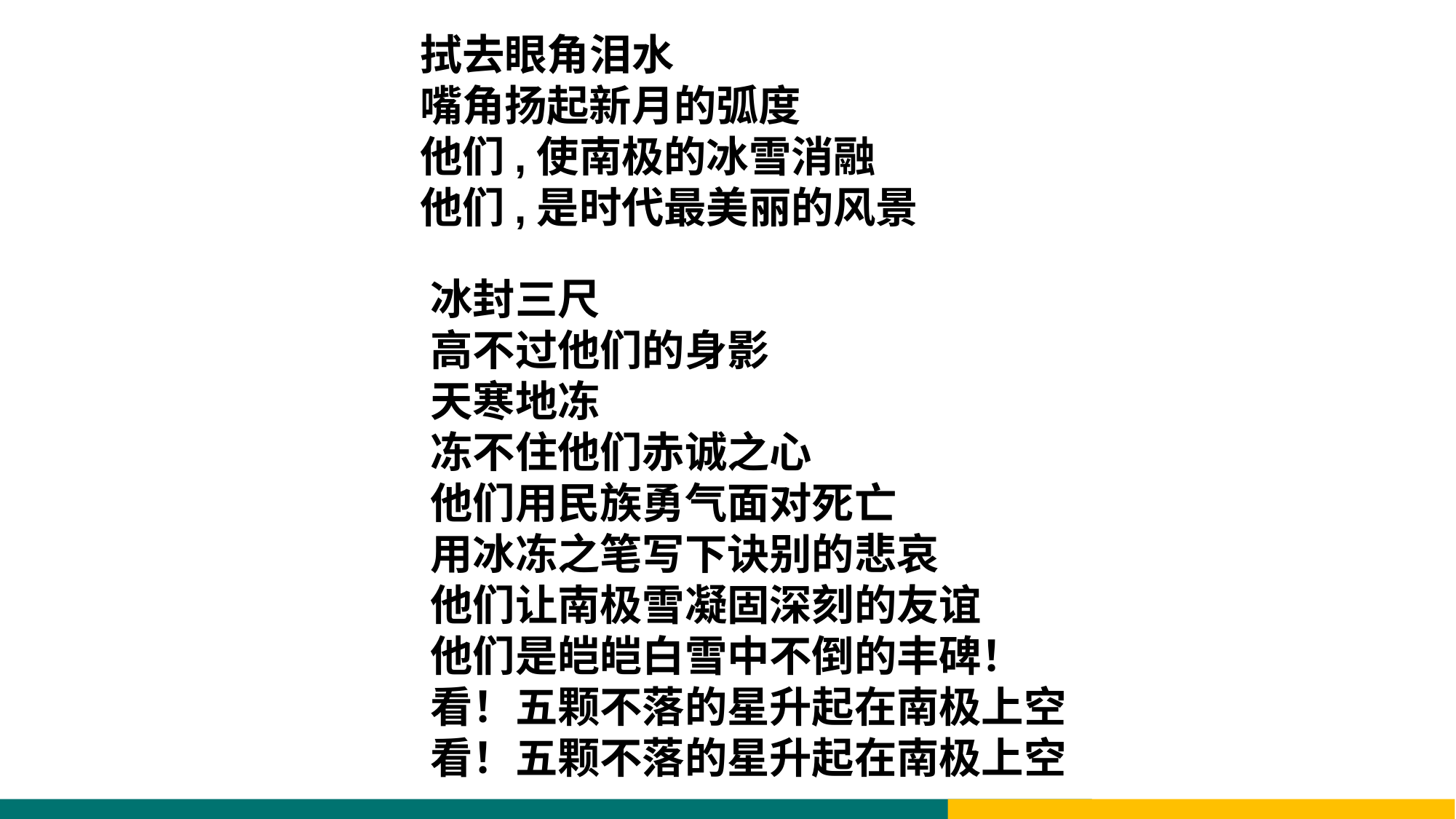

拭去眼角泪水
嘴角扬起新月的弧度
他们,使南极的冰雪消融
他们,是时代最美丽的风景
冰封三尺
高不过他们的身影
天寒地冻
冻不住他们赤诚之心
他们用民族勇气面对死亡
用冰冻之笔写下诀别的悲哀
他们让南极雪凝固深刻的友谊
他们是皑皑白雪中不倒的丰碑！
看！五颗不落的星升起在南极上空
看！五颗不落的星升起在南极上空